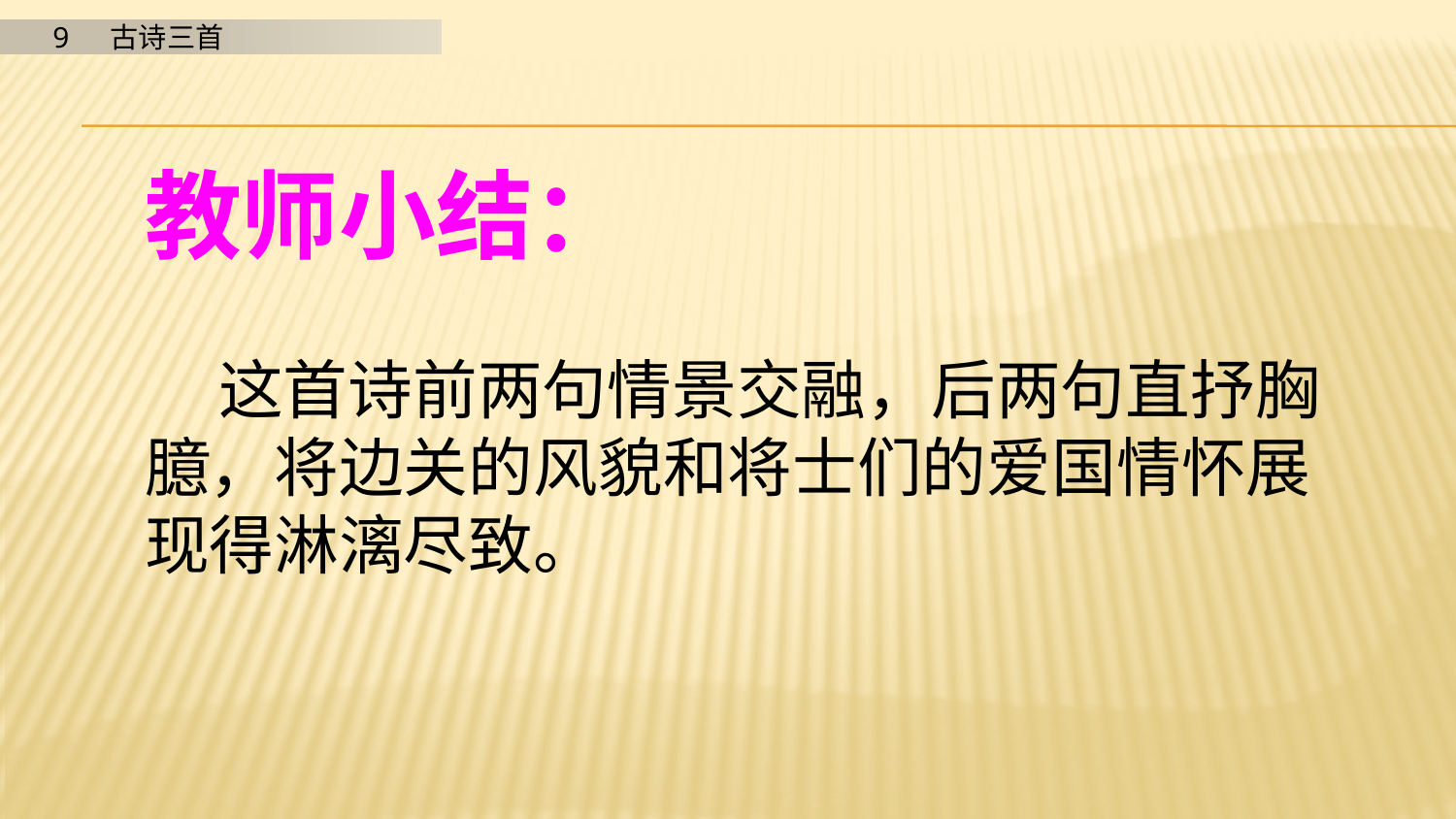

教师小结：

    这首诗前两句情景交融，后两句直抒胸臆，将边关的风貌和将士们的爱国情怀展现得淋漓尽致。